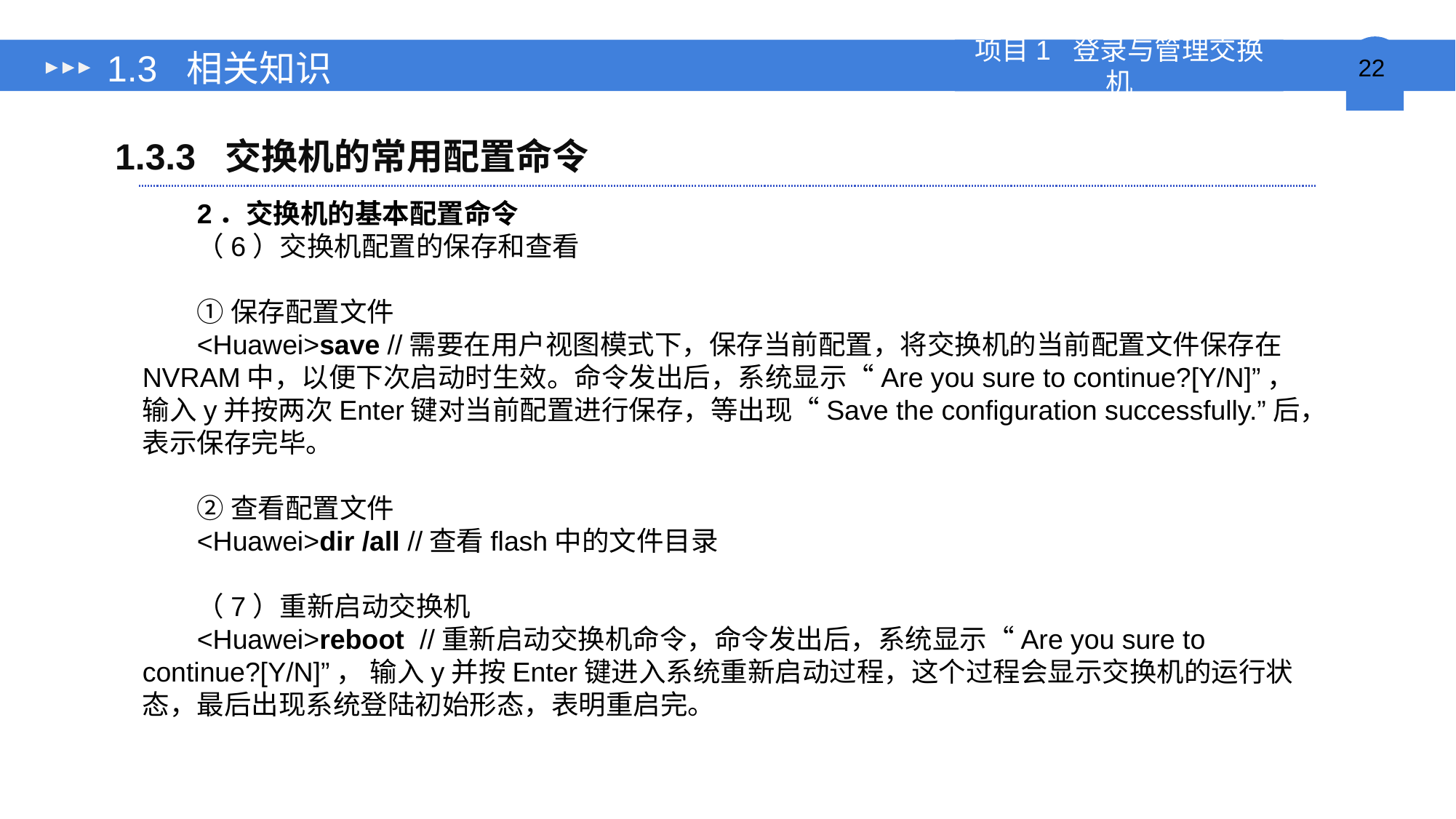

# 1.3  相关知识
1.3.3  交换机的常用配置命令

2．交换机的基本配置命令
（6）交换机配置的保存和查看

①保存配置文件
<Huawei>save //需要在用户视图模式下，保存当前配置，将交换机的当前配置文件保存在NVRAM中，以便下次启动时生效。命令发出后，系统显示“Are you sure to continue?[Y/N]”， 输入y并按两次Enter键对当前配置进行保存，等出现“Save the configuration successfully.”后，表示保存完毕。

②查看配置文件
<Huawei>dir /all //查看flash中的文件目录

（7）重新启动交换机
<Huawei>reboot  //重新启动交换机命令，命令发出后，系统显示“Are you sure to continue?[Y/N]”， 输入y并按Enter键进入系统重新启动过程，这个过程会显示交换机的运行状态，最后出现系统登陆初始形态，表明重启完。